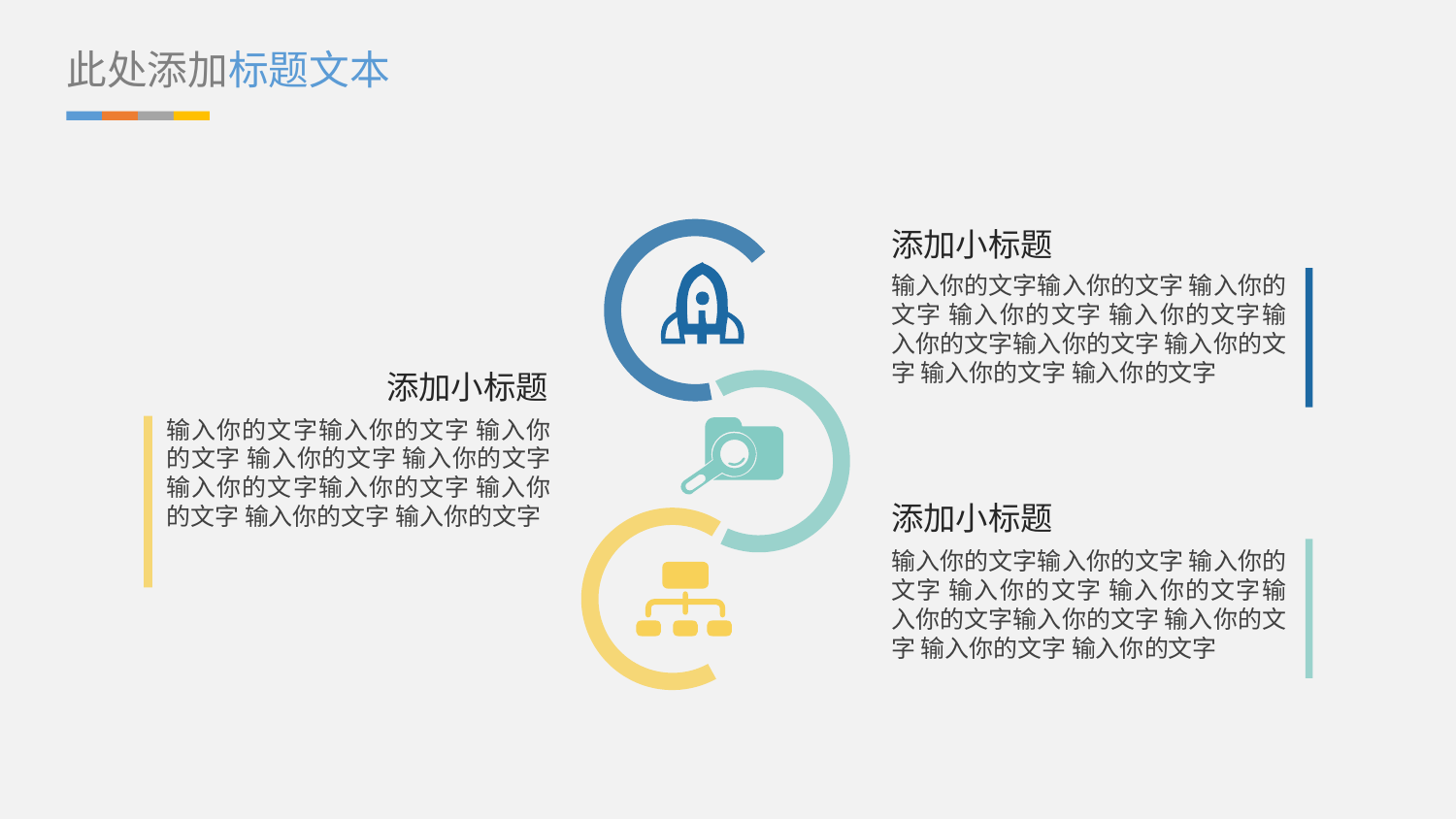

此处添加标题文本

添加小标题

输入你的文字输入你的文字 输入你的文字 输入你的文字 输入你的文字输入你的文字输入你的文字 输入你的文字 输入你的文字 输入你的文字

添加小标题
输入你的文字输入你的文字 输入你的文字 输入你的文字 输入你的文字输入你的文字输入你的文字 输入你的文字 输入你的文字 输入你的文字

添加小标题
输入你的文字输入你的文字 输入你的文字 输入你的文字 输入你的文字输入你的文字输入你的文字 输入你的文字 输入你的文字 输入你的文字